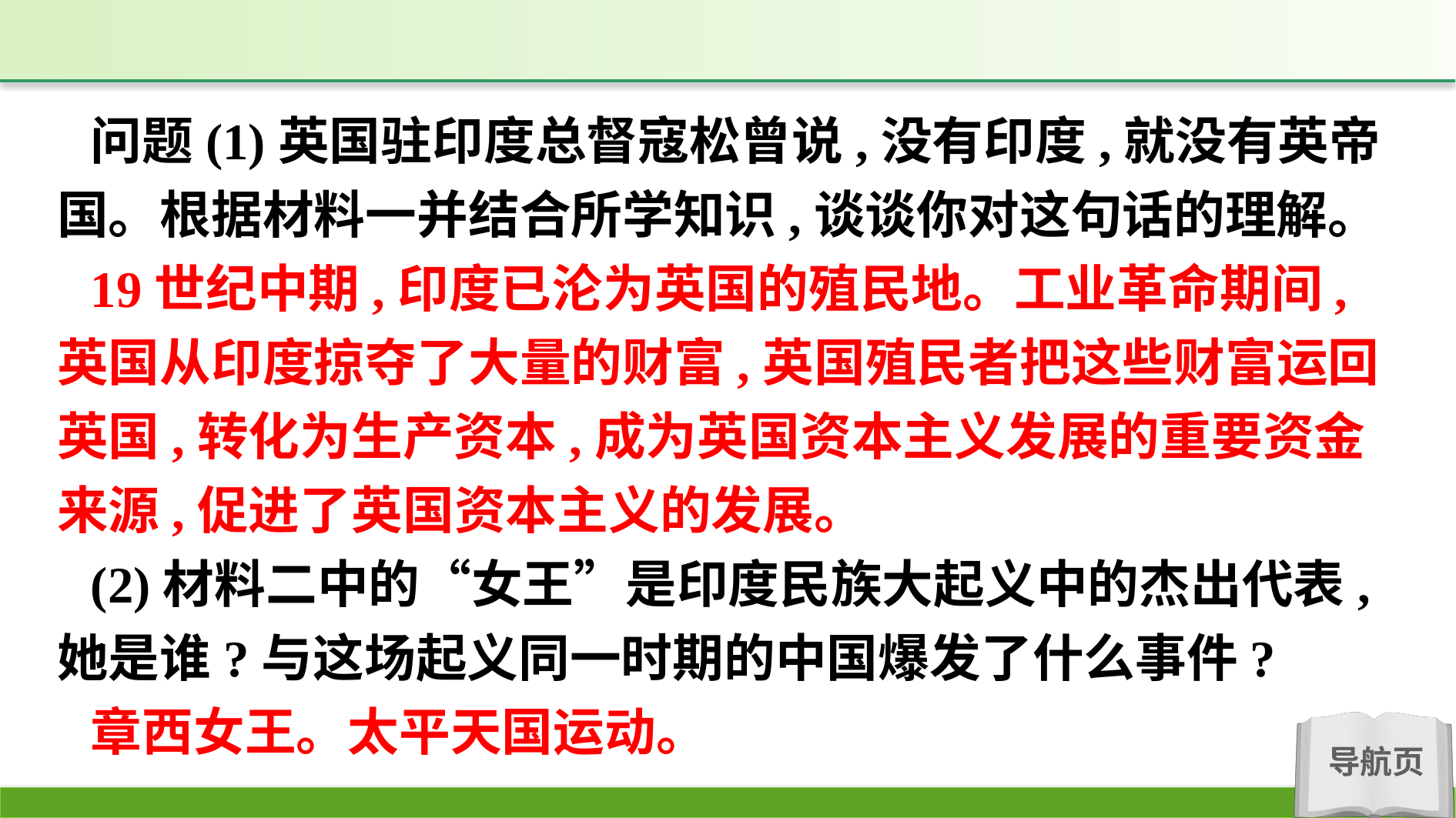

问题(1)英国驻印度总督寇松曾说,没有印度,就没有英帝国。根据材料一并结合所学知识,谈谈你对这句话的理解。
19世纪中期,印度已沦为英国的殖民地。工业革命期间,英国从印度掠夺了大量的财富,英国殖民者把这些财富运回英国,转化为生产资本,成为英国资本主义发展的重要资金来源,促进了英国资本主义的发展。
(2)材料二中的“女王”是印度民族大起义中的杰出代表,她是谁?与这场起义同一时期的中国爆发了什么事件?
章西女王。太平天国运动。